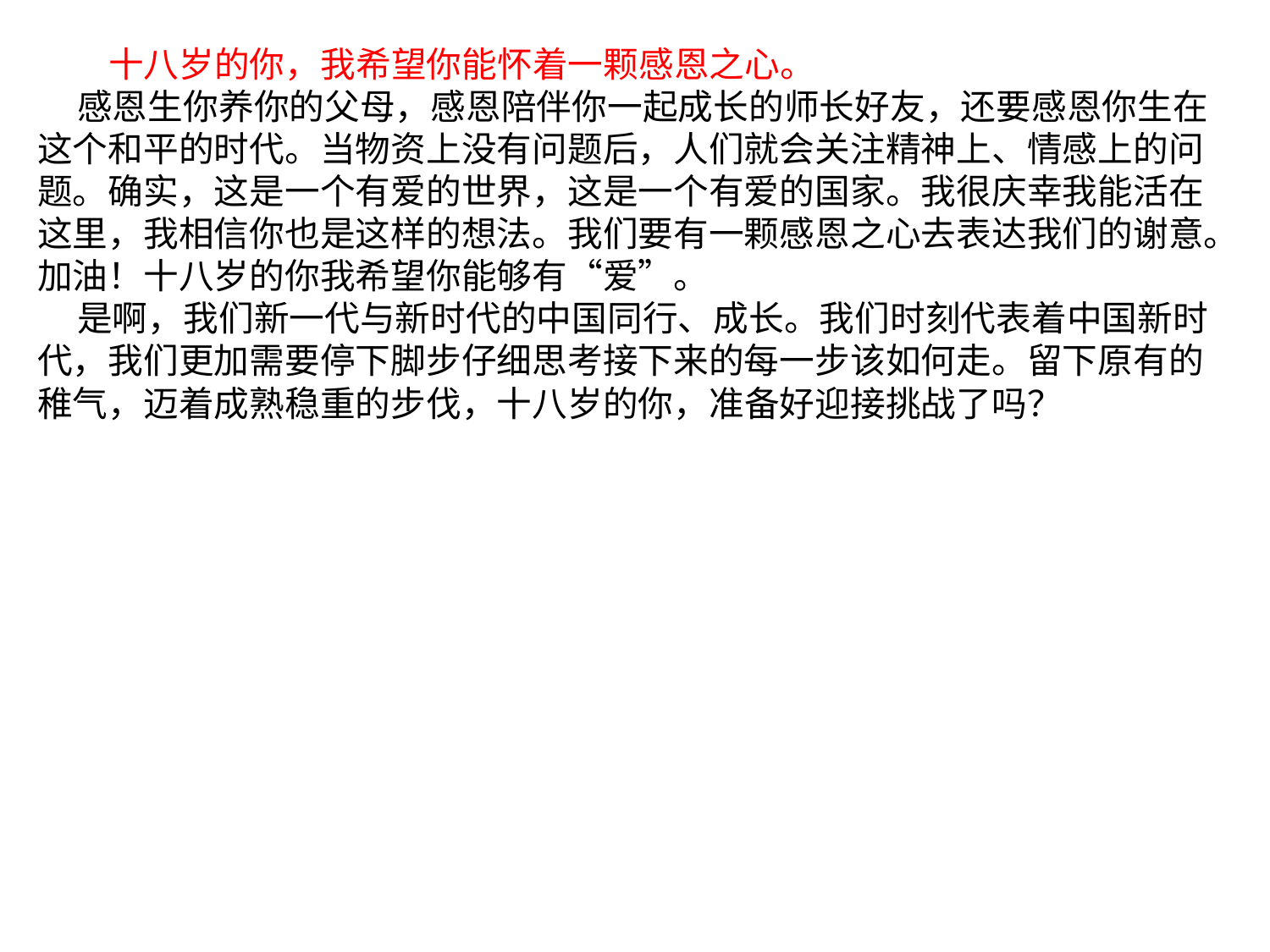

十八岁的你，我希望你能怀着一颗感恩之心。
    感恩生你养你的父母，感恩陪伴你一起成长的师长好友，还要感恩你生在这个和平的时代。当物资上没有问题后，人们就会关注精神上、情感上的问题。确实，这是一个有爱的世界，这是一个有爱的国家。我很庆幸我能活在这里，我相信你也是这样的想法。我们要有一颗感恩之心去表达我们的谢意。加油！十八岁的你我希望你能够有“爱”。
    是啊，我们新一代与新时代的中国同行、成长。我们时刻代表着中国新时代，我们更加需要停下脚步仔细思考接下来的每一步该如何走。留下原有的稚气，迈着成熟稳重的步伐，十八岁的你，准备好迎接挑战了吗？